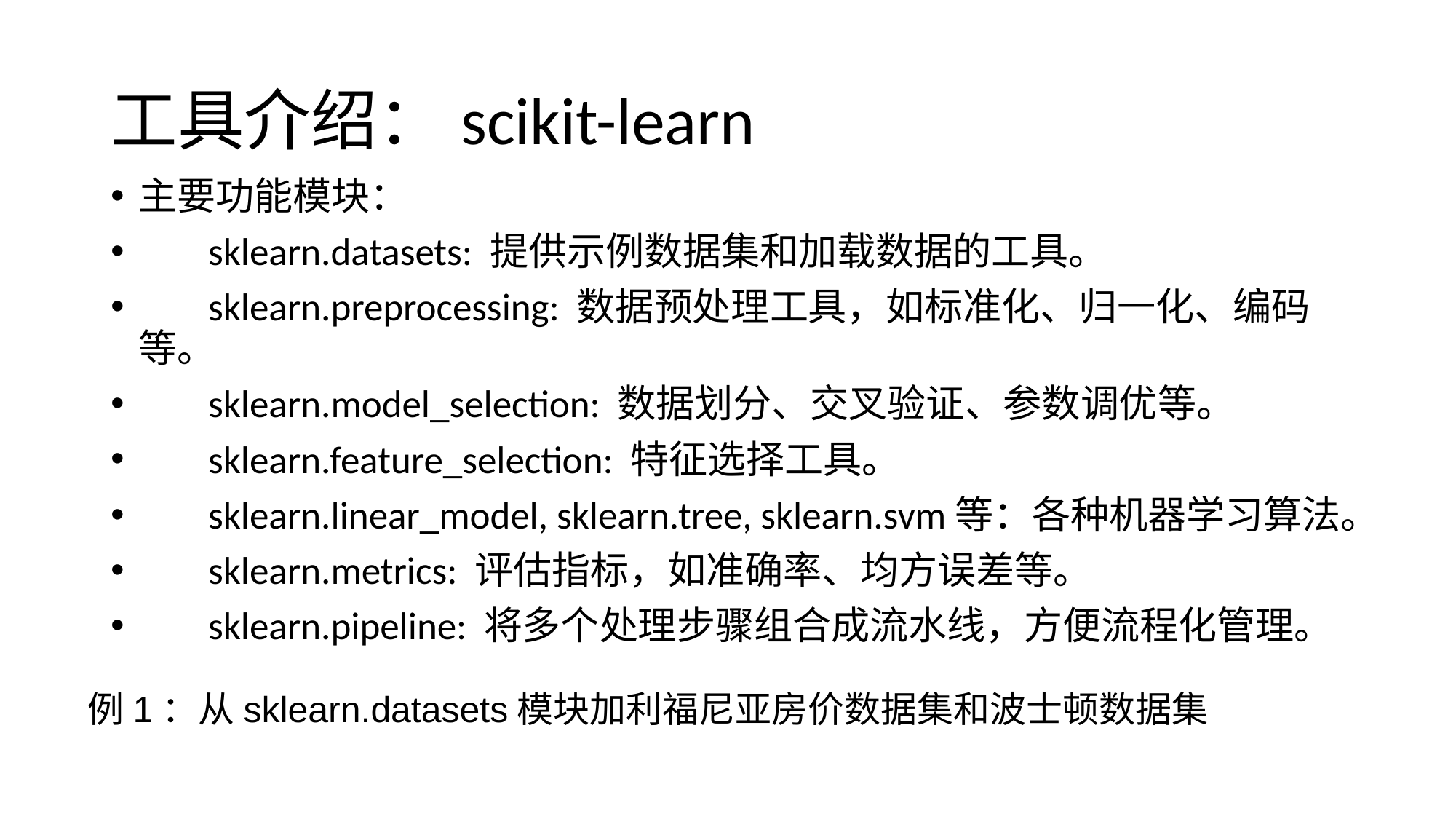

工具介绍：scikit-learn
主要功能模块：
        sklearn.datasets: 提供示例数据集和加载数据的工具。
        sklearn.preprocessing: 数据预处理工具，如标准化、归一化、编码等。
        sklearn.model_selection: 数据划分、交叉验证、参数调优等。
        sklearn.feature_selection: 特征选择工具。
        sklearn.linear_model, sklearn.tree, sklearn.svm等：各种机器学习算法。
        sklearn.metrics: 评估指标，如准确率、均方误差等。
        sklearn.pipeline: 将多个处理步骤组合成流水线，方便流程化管理。
例1：从sklearn.datasets模块加利福尼亚房价数据集和波士顿数据集